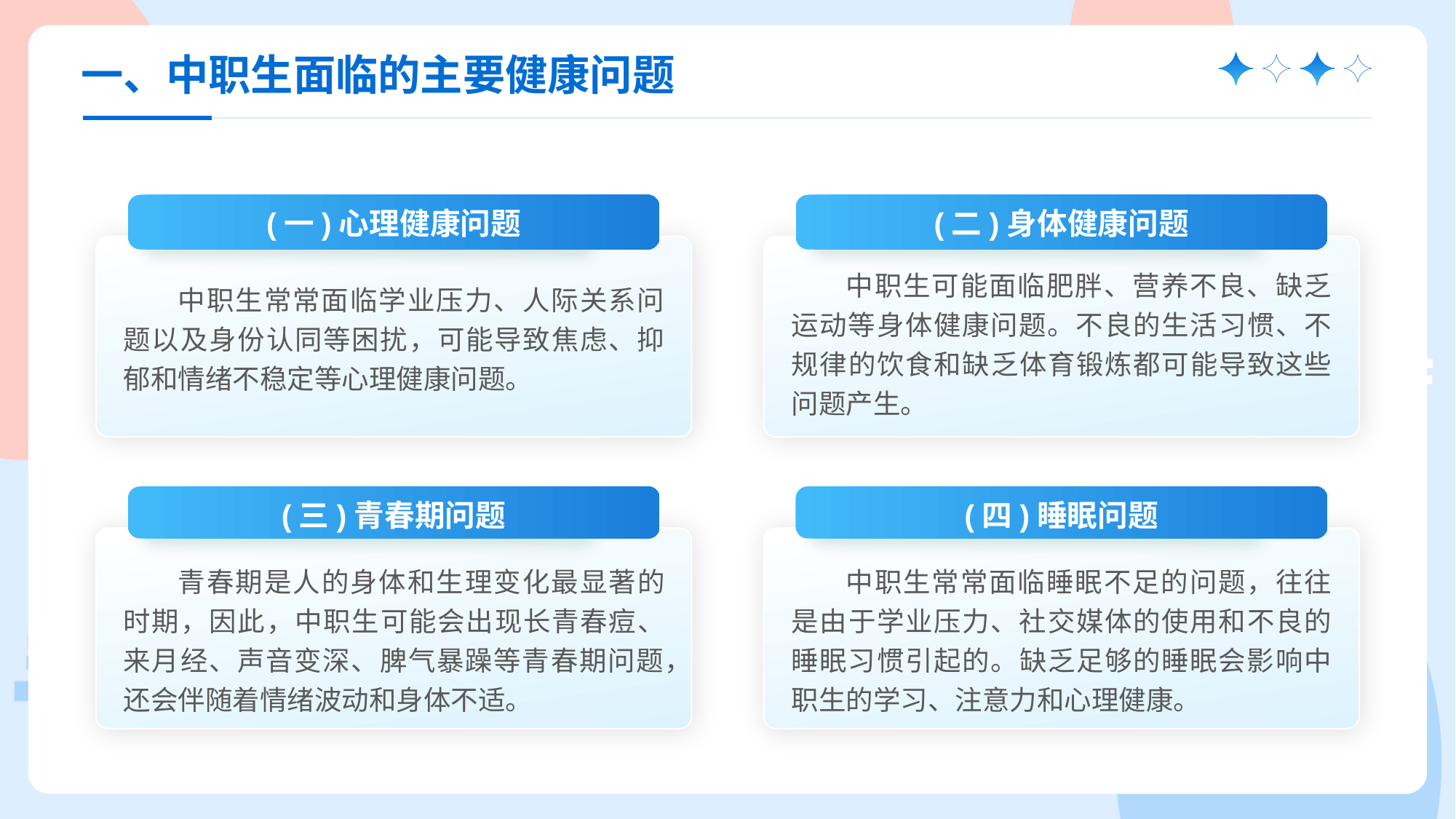

一、中职生面临的主要健康问题

(一)心理健康问题

中职生常常面临学业压力、人际关系问题以及身份认同等困扰，可能导致焦虑、抑郁和情绪不稳定等心理健康问题。

(二)身体健康问题

中职生可能面临肥胖、营养不良、缺乏运动等身体健康问题。不良的生活习惯、不规律的饮食和缺乏体育锻炼都可能导致这些问题产生。

(三)青春期问题

青春期是人的身体和生理变化最显著的时期，因此，中职生可能会出现长青春痘、来月经、声音变深、脾气暴躁等青春期问题，还会伴随着情绪波动和身体不适。

(四)睡眠问题

中职生常常面临睡眠不足的问题，往往是由于学业压力、社交媒体的使用和不良的睡眠习惯引起的。缺乏足够的睡眠会影响中职生的学习、注意力和心理健康。